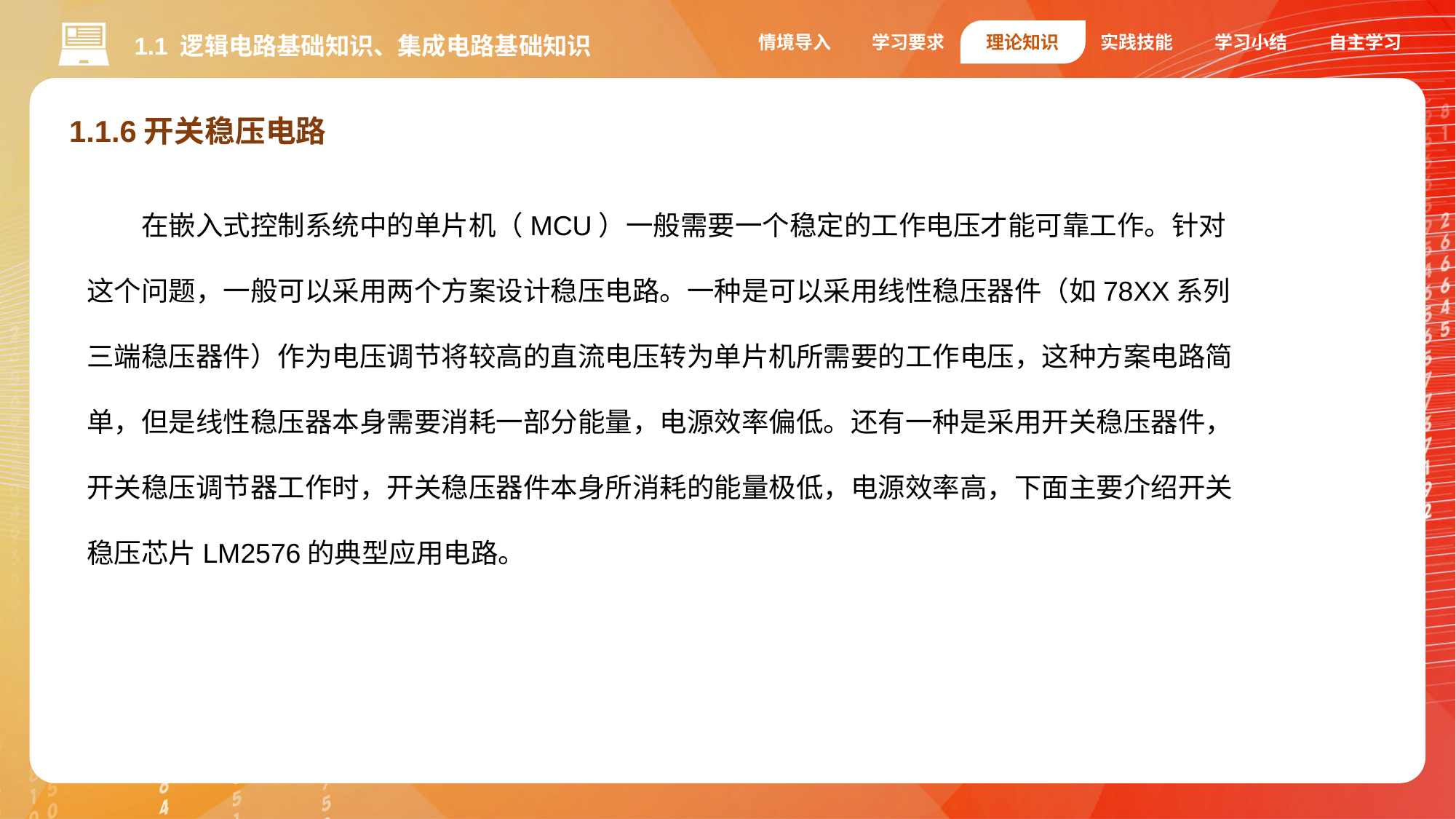

情境导入
学习要求
理论知识
实践技能
学习小结
自主学习

1.1 逻辑电路基础知识、集成电路基础知识
1.1.6开关稳压电路
在嵌入式控制系统中的单片机（MCU）一般需要一个稳定的工作电压才能可靠工作。针对这个问题，一般可以采用两个方案设计稳压电路。一种是可以采用线性稳压器件（如78XX系列三端稳压器件）作为电压调节将较高的直流电压转为单片机所需要的工作电压，这种方案电路简单，但是线性稳压器本身需要消耗一部分能量，电源效率偏低。还有一种是采用开关稳压器件，开关稳压调节器工作时，开关稳压器件本身所消耗的能量极低，电源效率高，下面主要介绍开关稳压芯片LM2576的典型应用电路。